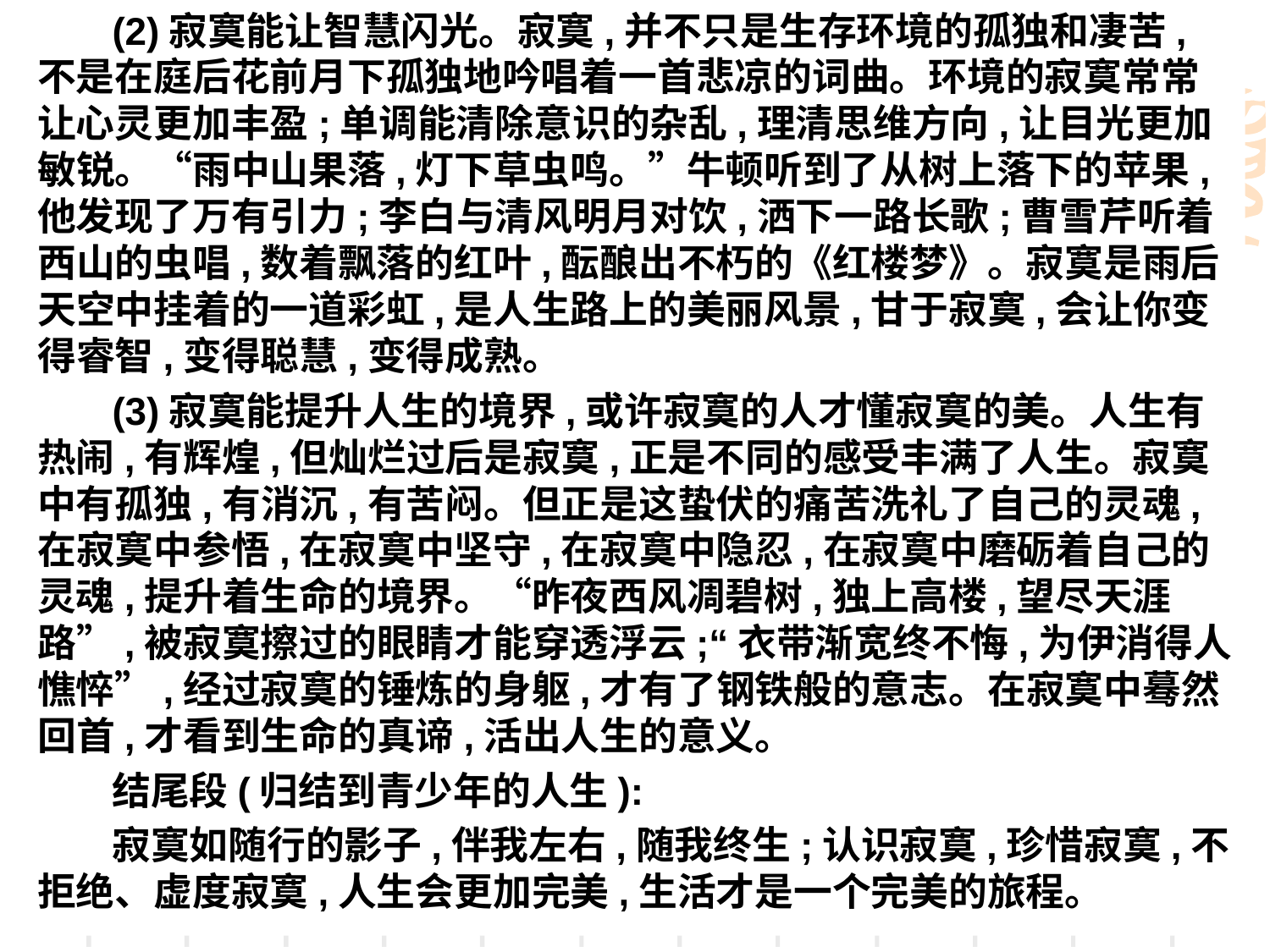

(2)寂寞能让智慧闪光。寂寞,并不只是生存环境的孤独和凄苦,不是在庭后花前月下孤独地吟唱着一首悲凉的词曲。环境的寂寞常常让心灵更加丰盈;单调能清除意识的杂乱,理清思维方向,让目光更加敏锐。“雨中山果落,灯下草虫鸣。”牛顿听到了从树上落下的苹果,他发现了万有引力;李白与清风明月对饮,洒下一路长歌;曹雪芹听着西山的虫唱,数着飘落的红叶,酝酿出不朽的《红楼梦》。寂寞是雨后天空中挂着的一道彩虹,是人生路上的美丽风景,甘于寂寞,会让你变得睿智,变得聪慧,变得成熟。
(3)寂寞能提升人生的境界,或许寂寞的人才懂寂寞的美。人生有热闹,有辉煌,但灿烂过后是寂寞,正是不同的感受丰满了人生。寂寞中有孤独,有消沉,有苦闷。但正是这蛰伏的痛苦洗礼了自己的灵魂,在寂寞中参悟,在寂寞中坚守,在寂寞中隐忍,在寂寞中磨砺着自己的灵魂,提升着生命的境界。“昨夜西风凋碧树,独上高楼,望尽天涯路”,被寂寞擦过的眼睛才能穿透浮云;“衣带渐宽终不悔,为伊消得人憔悴”,经过寂寞的锤炼的身躯,才有了钢铁般的意志。在寂寞中蓦然回首,才看到生命的真谛,活出人生的意义。
结尾段(归结到青少年的人生):
寂寞如随行的影子,伴我左右,随我终生;认识寂寞,珍惜寂寞,不拒绝、虚度寂寞,人生会更加完美,生活才是一个完美的旅程。